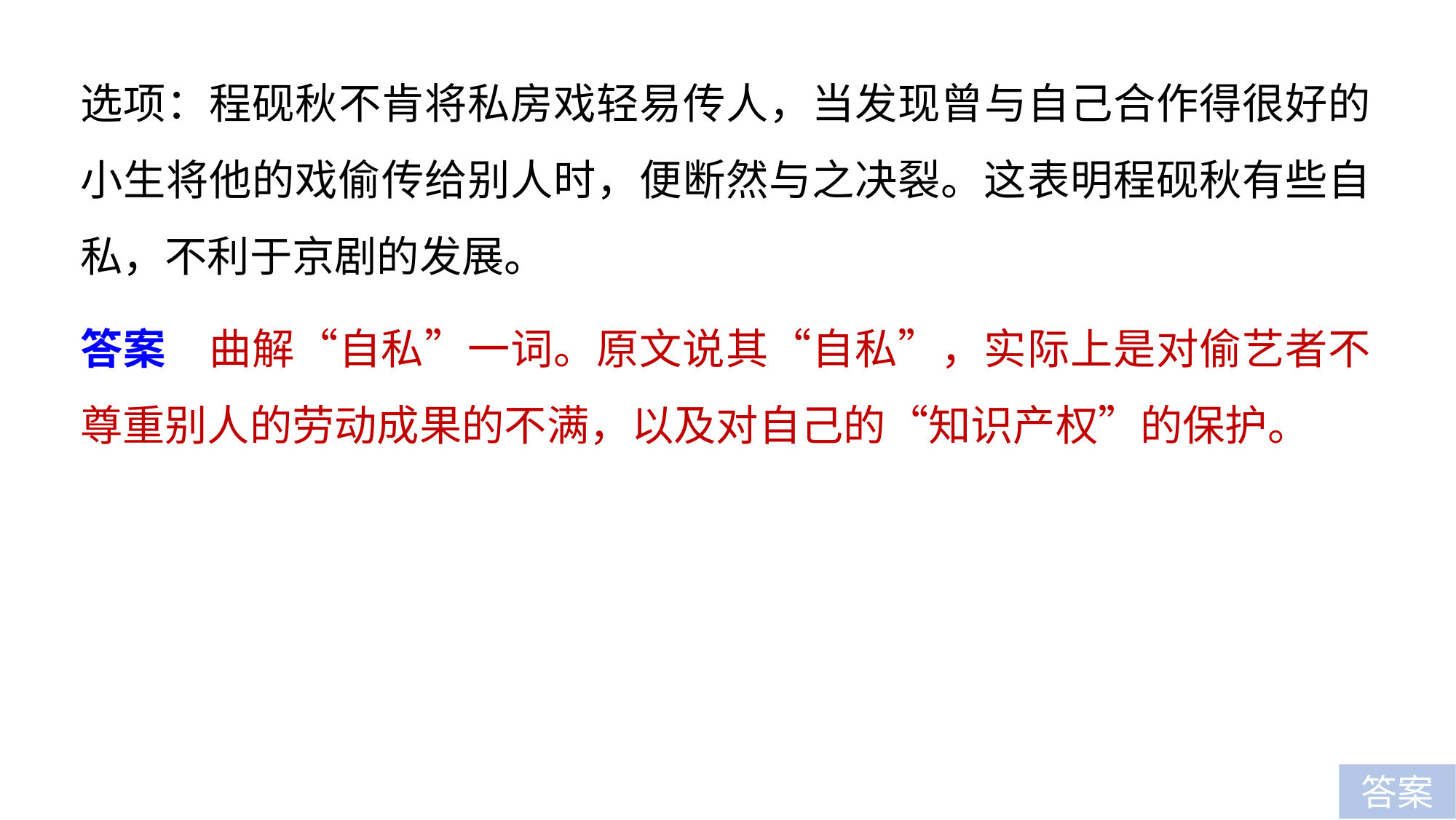

选项：程砚秋不肯将私房戏轻易传人，当发现曾与自己合作得很好的小生将他的戏偷传给别人时，便断然与之决裂。这表明程砚秋有些自私，不利于京剧的发展。
答案　曲解“自私”一词。原文说其“自私”，实际上是对偷艺者不尊重别人的劳动成果的不满，以及对自己的“知识产权”的保护。
答案